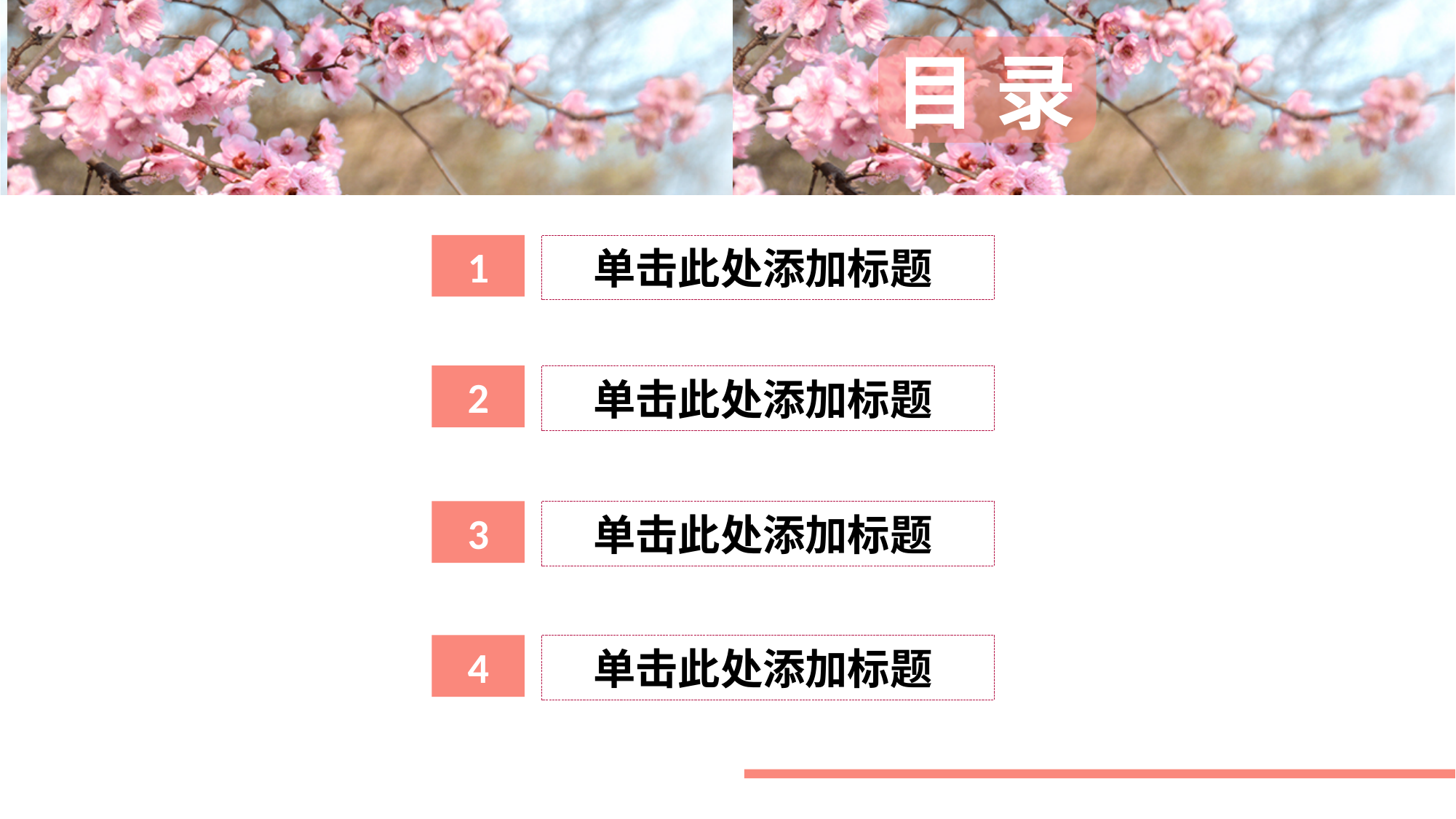

# 目 录

1
单击此处添加标题

2
单击此处添加标题

3
单击此处添加标题

4
单击此处添加标题